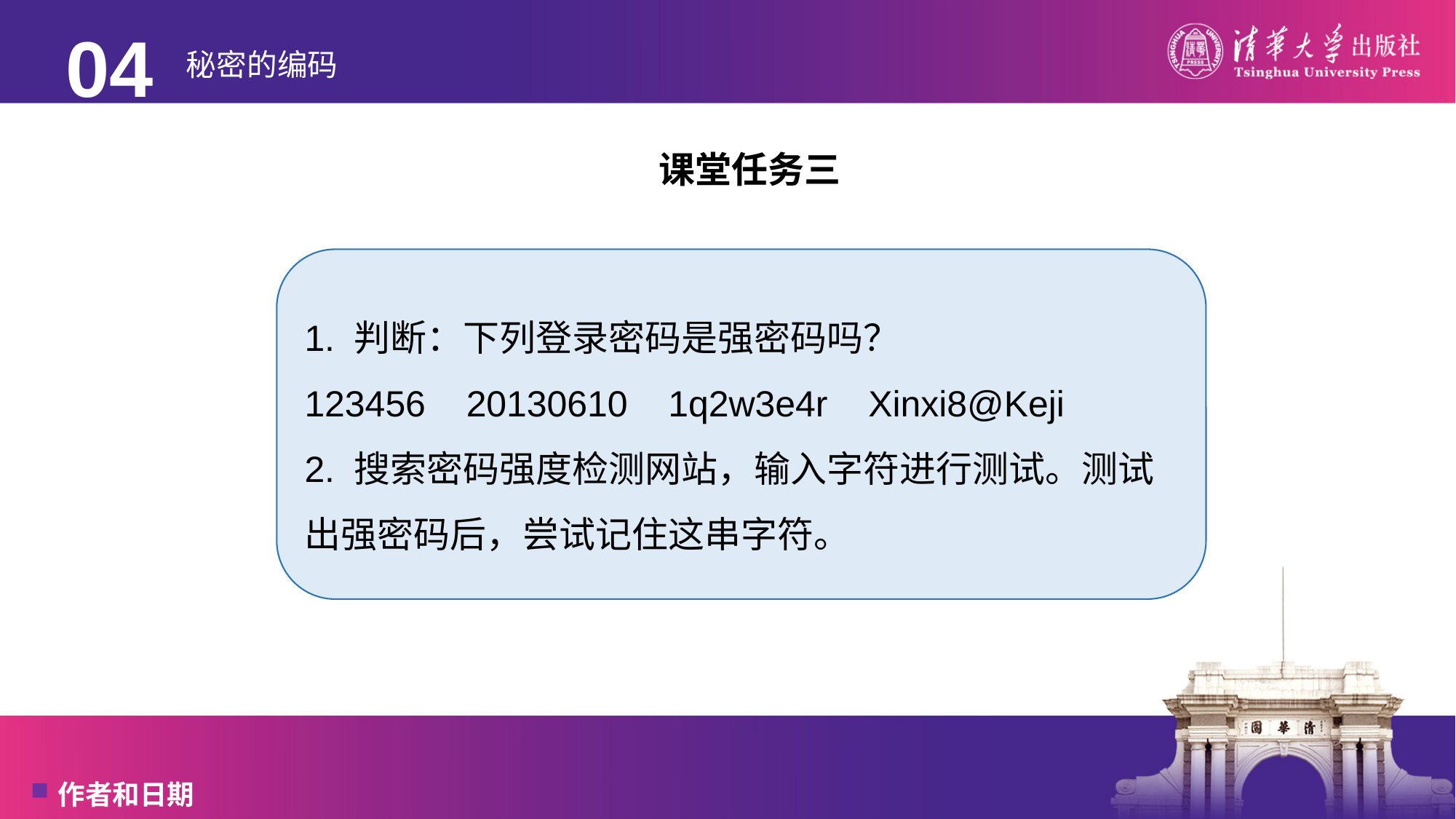

04
# 秘密的编码
课堂任务三
1. 判断：下列登录密码是强密码吗？
123456    20130610    1q2w3e4r    Xinxi8@Keji
2. 搜索密码强度检测网站，输入字符进行测试。测试出强密码后，尝试记住这串字符。
作者和日期